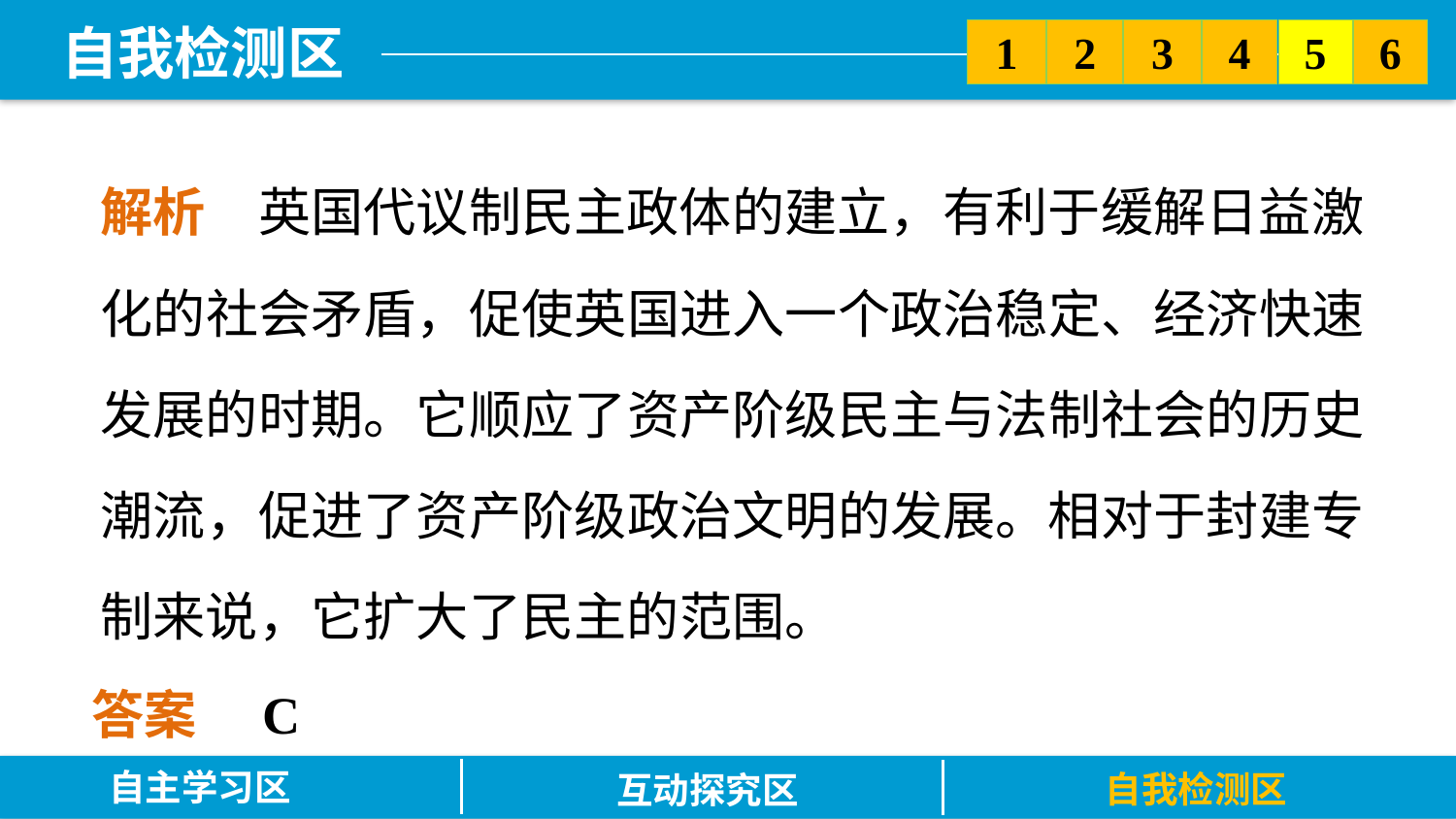

5
6
2
3
1
4
解析　英国代议制民主政体的建立，有利于缓解日益激化的社会矛盾，促使英国进入一个政治稳定、经济快速发展的时期。它顺应了资产阶级民主与法制社会的历史潮流，促进了资产阶级政治文明的发展。相对于封建专制来说，它扩大了民主的范围。
答案　C
自主学习区
自我检测区
互动探究区